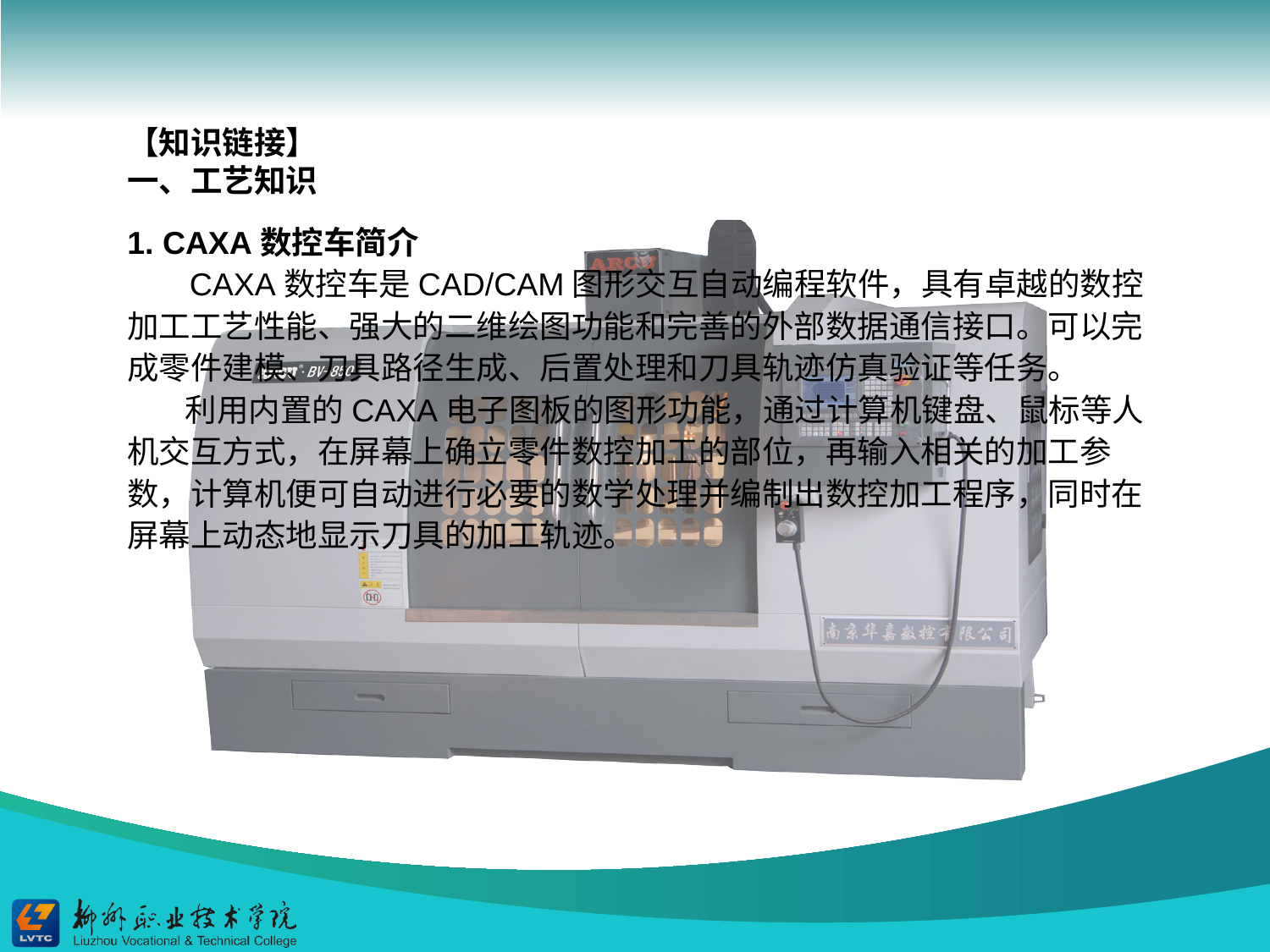

【知识链接】
一、工艺知识
1. CAXA数控车简介
       CAXA数控车是CAD/CAM图形交互自动编程软件，具有卓越的数控加工工艺性能、强大的二维绘图功能和完善的外部数据通信接口。可以完成零件建模、刀具路径生成、后置处理和刀具轨迹仿真验证等任务。
       利用内置的CAXA电子图板的图形功能，通过计算机键盘、鼠标等人机交互方式，在屏幕上确立零件数控加工的部位，再输入相关的加工参数，计算机便可自动进行必要的数学处理并编制出数控加工程序，同时在屏幕上动态地显示刀具的加工轨迹。